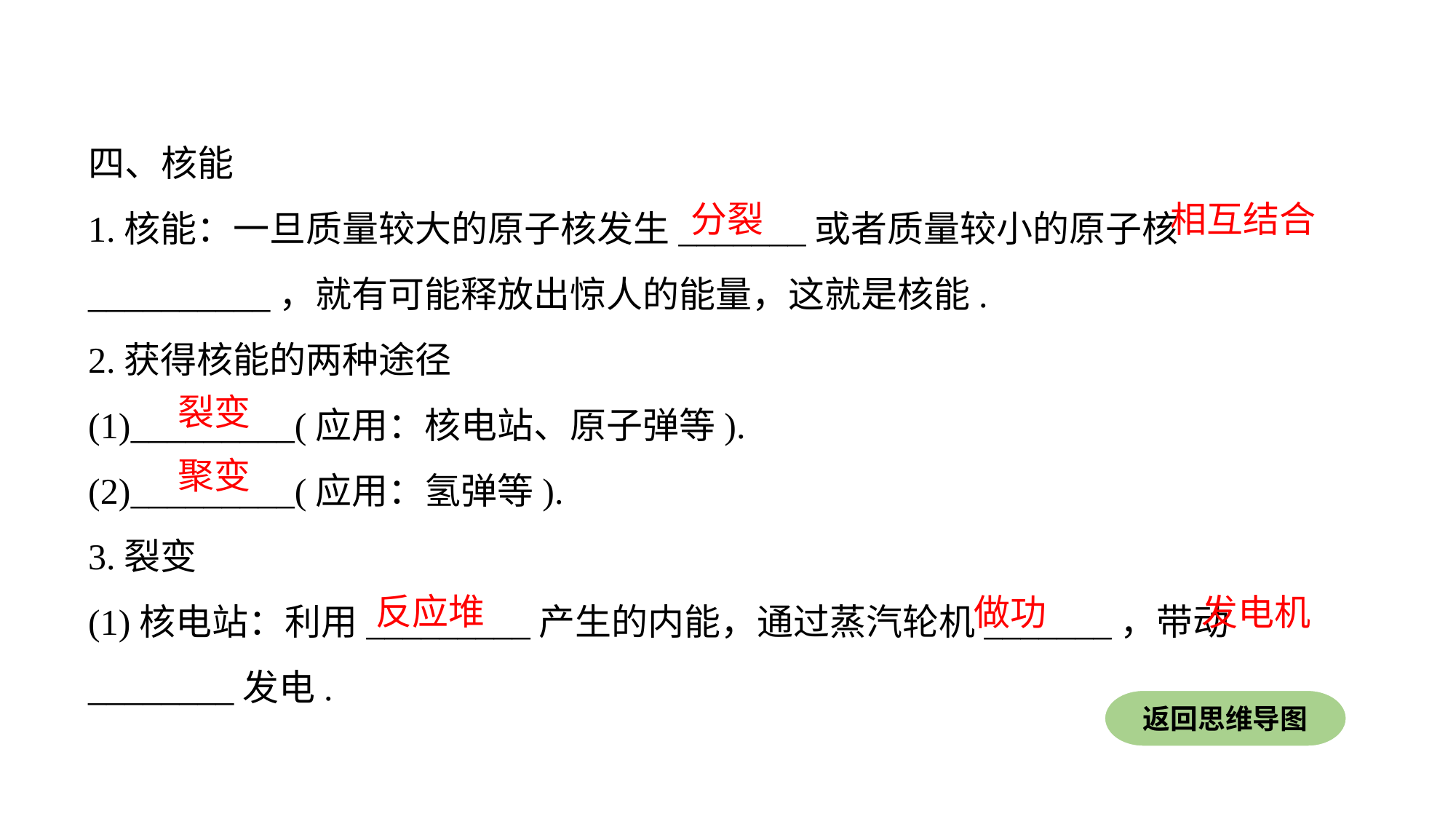

四、核能
1.核能：一旦质量较大的原子核发生_______或者质量较小的原子核__________，就有可能释放出惊人的能量，这就是核能.
2.获得核能的两种途径
(1)_________(应用：核电站、原子弹等).
(2)_________(应用：氢弹等).
3.裂变
(1)核电站：利用_________产生的内能，通过蒸汽轮机_______，带动________发电.
分裂
相互结合
裂变
聚变
反应堆
做功
发电机
返回思维导图